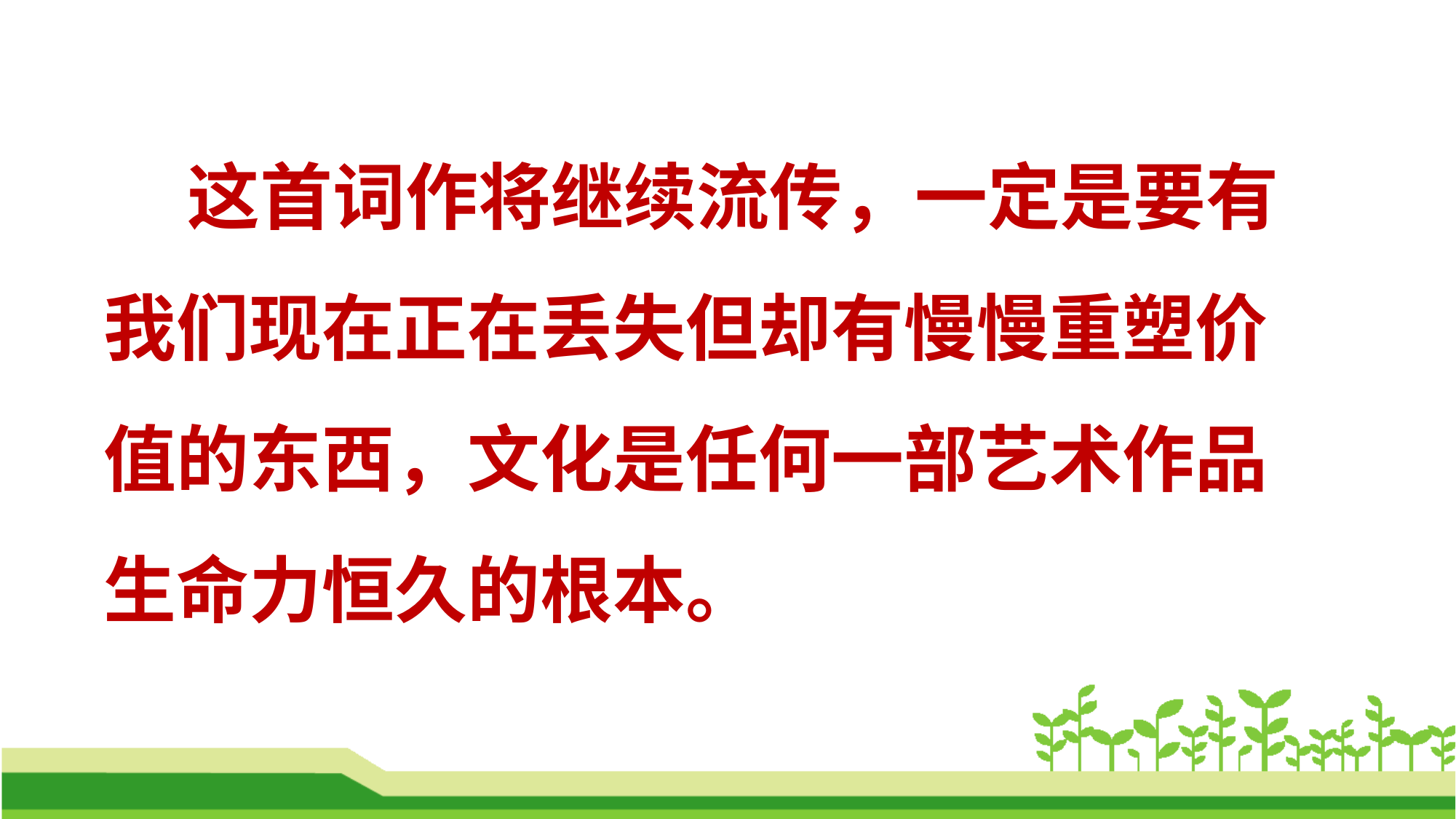

这首词作将继续流传，一定是要有我们现在正在丢失但却有慢慢重塑价值的东西，文化是任何一部艺术作品生命力恒久的根本。